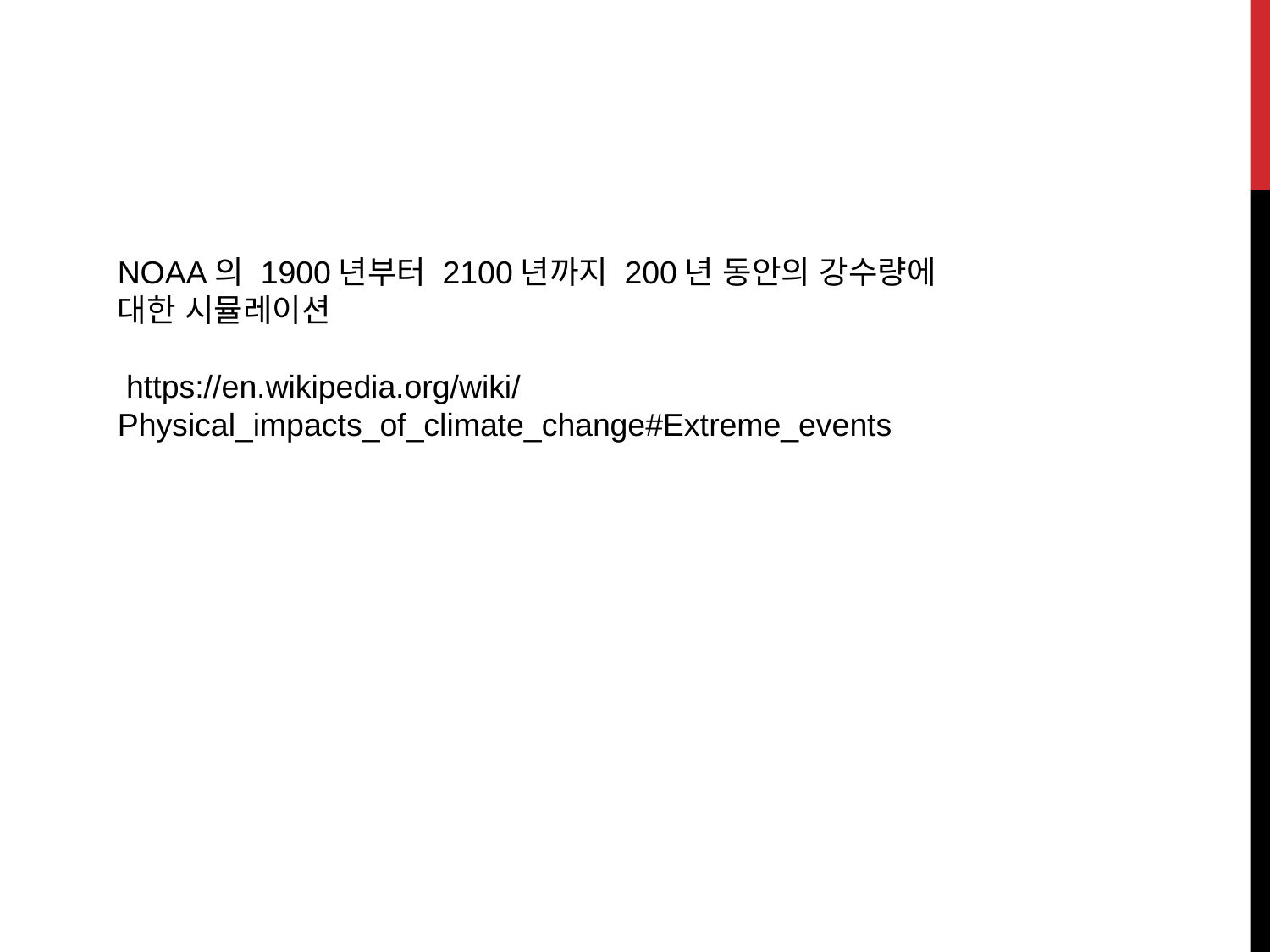

NOAA의 1900년부터 2100년까지 200년 동안의 강수량에 대한 시뮬레이션

 https://en.wikipedia.org/wiki/Physical_impacts_of_climate_change#Extreme_events